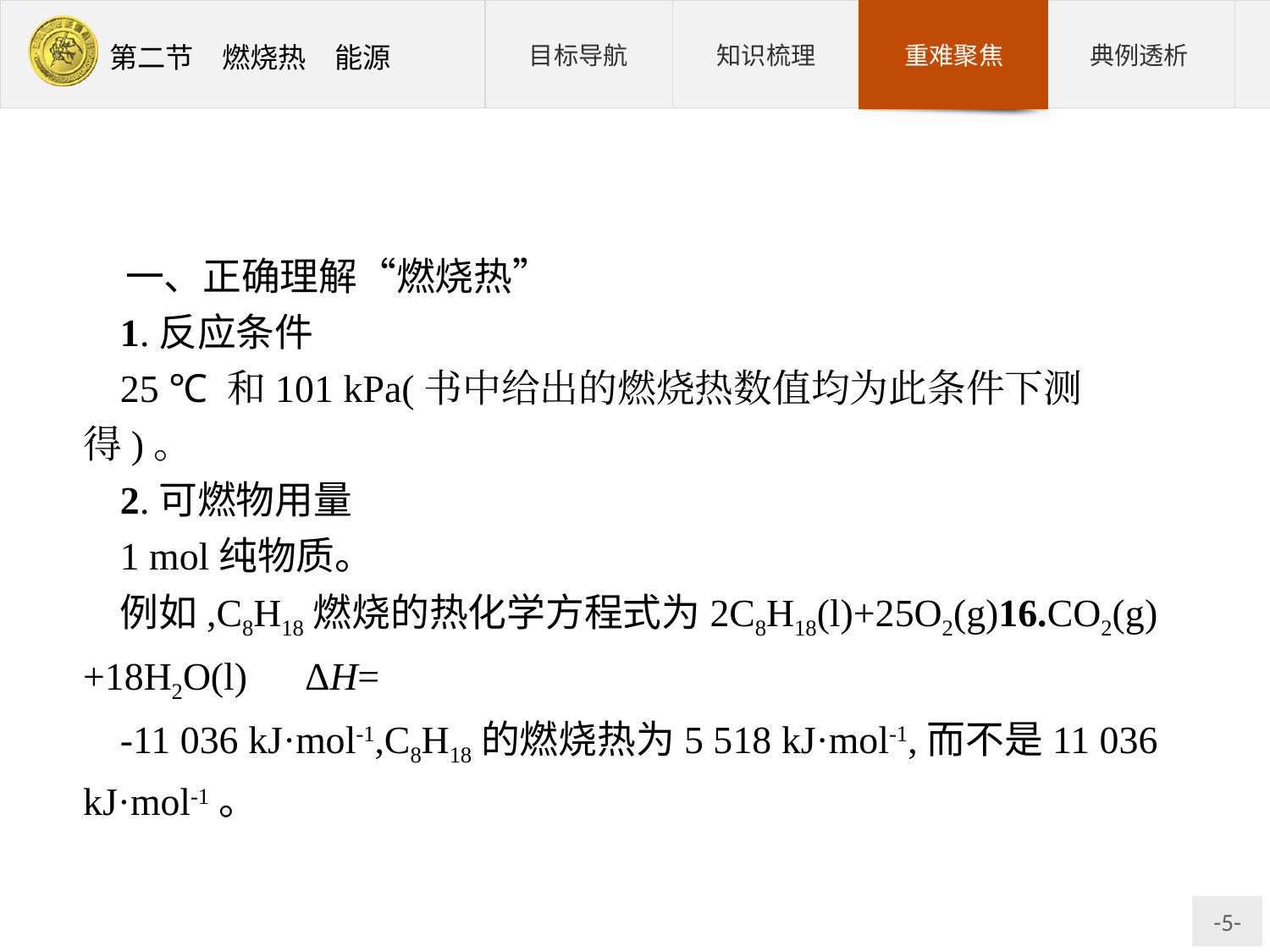

一、正确理解“燃烧热”
1.反应条件
25 ℃ 和101 kPa(书中给出的燃烧热数值均为此条件下测得)。
2.可燃物用量
1 mol纯物质。
例如,C8H18燃烧的热化学方程式为2C8H18(l)+25O2(g)16.CO2(g)+18H2O(l)　ΔH=
-11 036 kJ·mol-1,C8H18的燃烧热为5 518 kJ·mol-1,而不是11 036 kJ·mol-1。